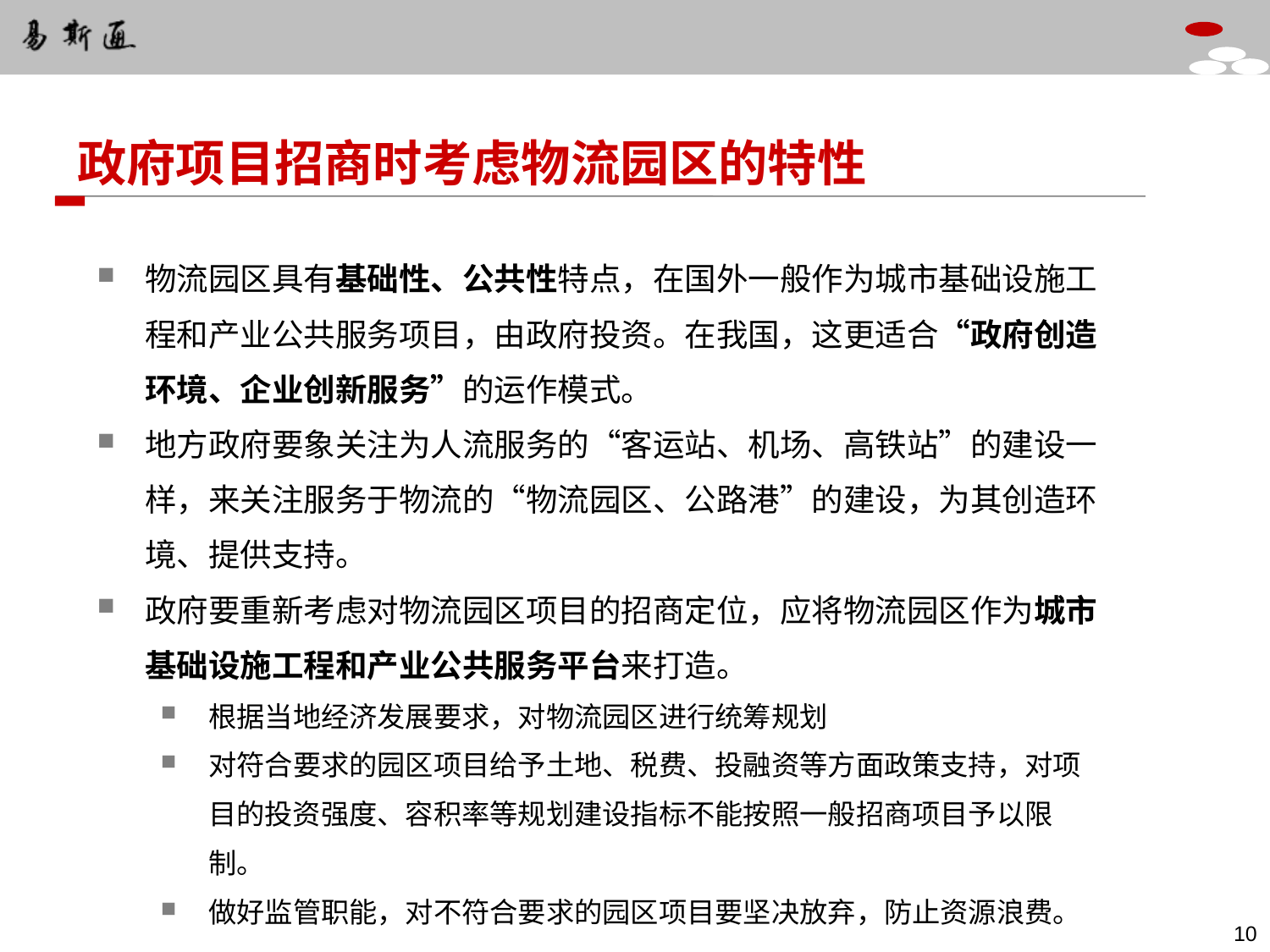

政府项目招商时考虑物流园区的特性

物流园区具有基础性、公共性特点，在国外一般作为城市基础设施工程和产业公共服务项目，由政府投资。在我国，这更适合“政府创造环境、企业创新服务”的运作模式。
地方政府要象关注为人流服务的“客运站、机场、高铁站”的建设一样，来关注服务于物流的“物流园区、公路港”的建设，为其创造环境、提供支持。
政府要重新考虑对物流园区项目的招商定位，应将物流园区作为城市基础设施工程和产业公共服务平台来打造。
根据当地经济发展要求，对物流园区进行统筹规划
对符合要求的园区项目给予土地、税费、投融资等方面政策支持，对项目的投资强度、容积率等规划建设指标不能按照一般招商项目予以限制。
做好监管职能，对不符合要求的园区项目要坚决放弃，防止资源浪费。
10